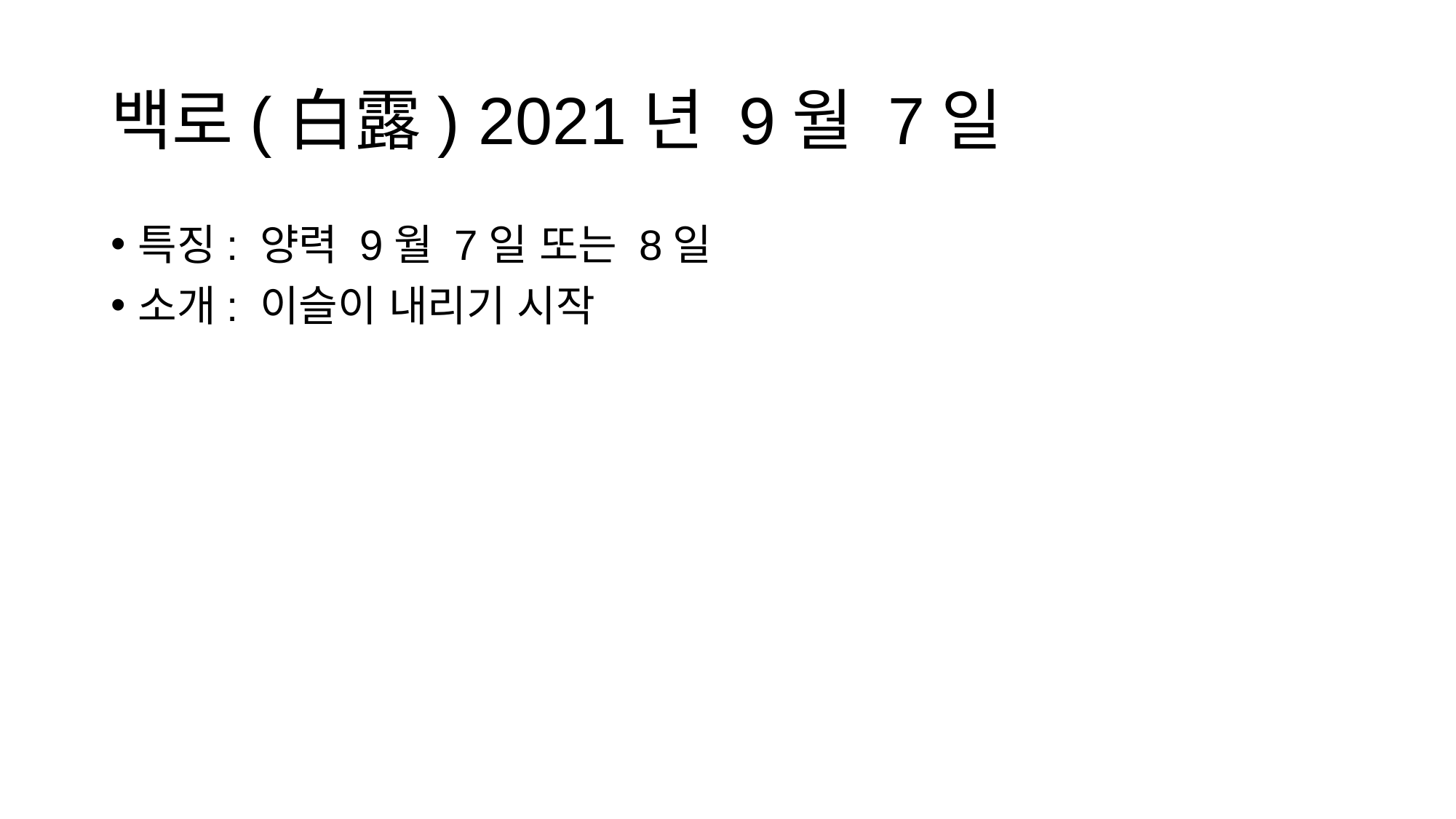

# 백로(白露) 2021년 9월 7일
특징: 양력 9월 7일 또는 8일
소개: 이슬이 내리기 시작